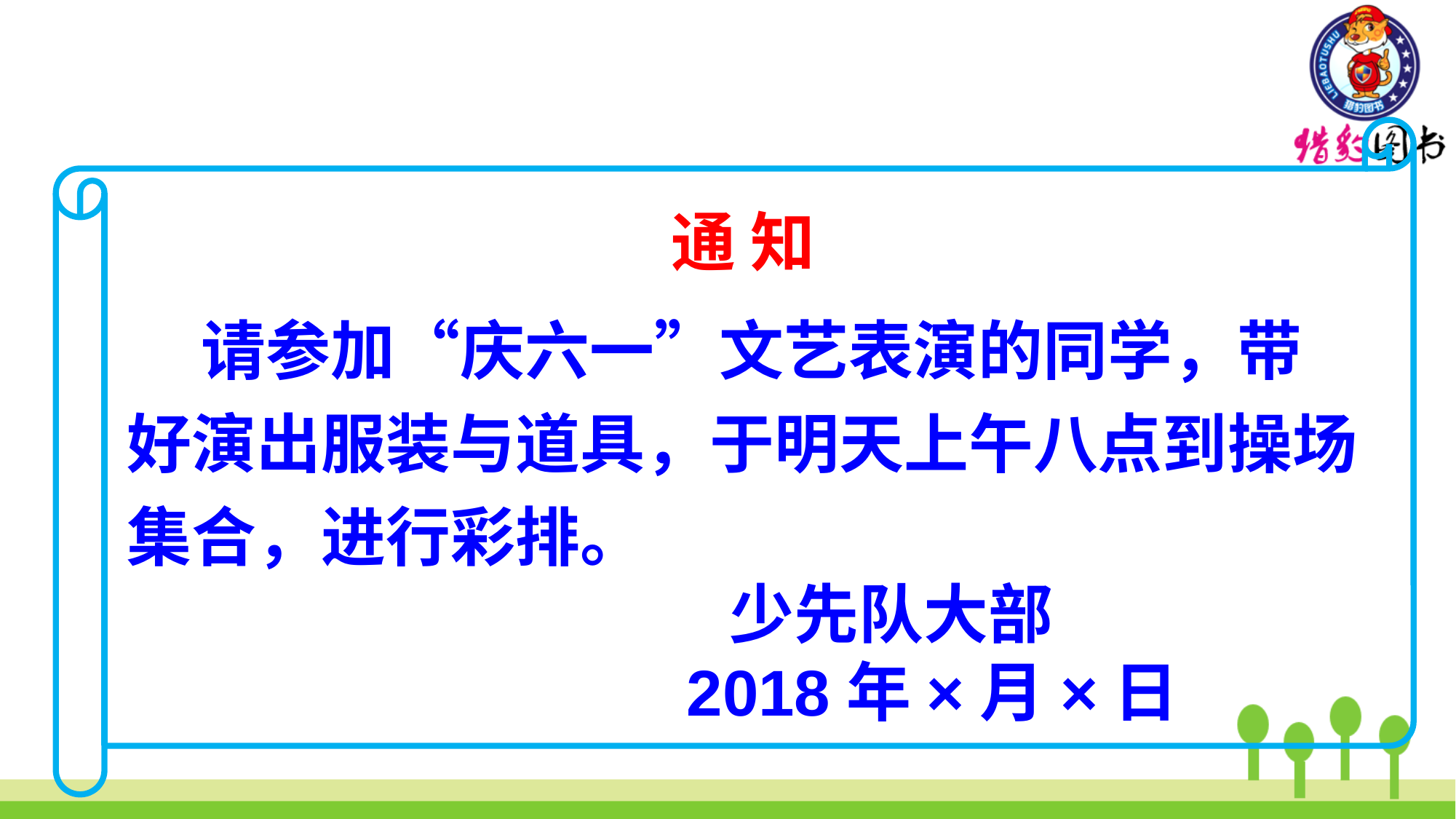

通 知
    请参加“庆六一”文艺表演的同学，带好演出服装与道具，于明天上午八点到操场集合，进行彩排。
                    少先队大部
                     2018年×月×日